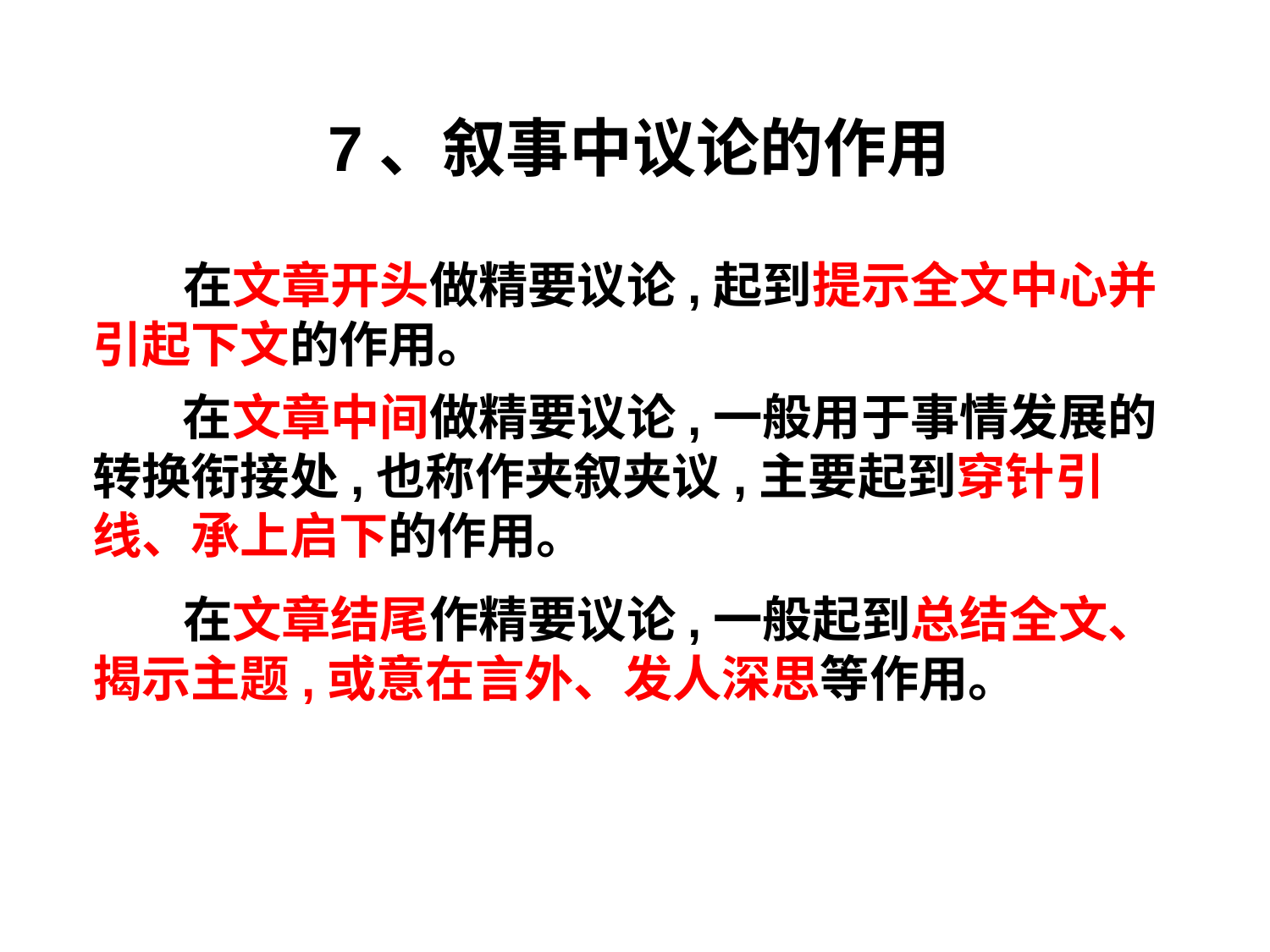

7、叙事中议论的作用
       在文章开头做精要议论,起到提示全文中心并引起下文的作用。
       在文章中间做精要议论,一般用于事情发展的转换衔接处,也称作夹叙夹议,主要起到穿针引线、承上启下的作用。
       在文章结尾作精要议论,一般起到总结全文、揭示主题,或意在言外、发人深思等作用。